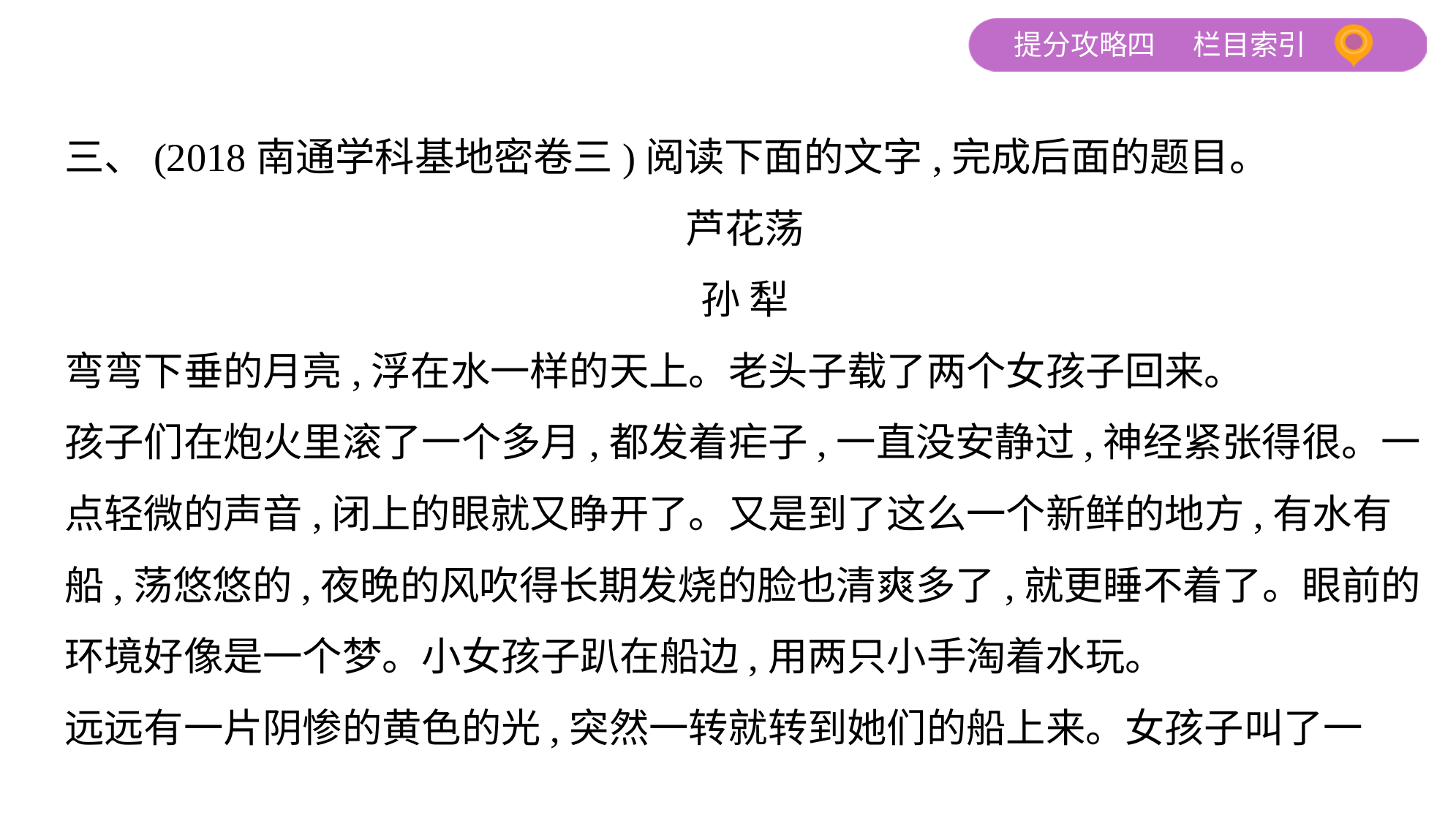

三、(2018南通学科基地密卷三)阅读下面的文字,完成后面的题目。
芦花荡
孙 犁
弯弯下垂的月亮,浮在水一样的天上。老头子载了两个女孩子回来。
孩子们在炮火里滚了一个多月,都发着疟子,一直没安静过,神经紧张得很。一
点轻微的声音,闭上的眼就又睁开了。又是到了这么一个新鲜的地方,有水有
船,荡悠悠的,夜晚的风吹得长期发烧的脸也清爽多了,就更睡不着了。眼前的
环境好像是一个梦。小女孩子趴在船边,用两只小手淘着水玩。
远远有一片阴惨的黄色的光,突然一转就转到她们的船上来。女孩子叫了一